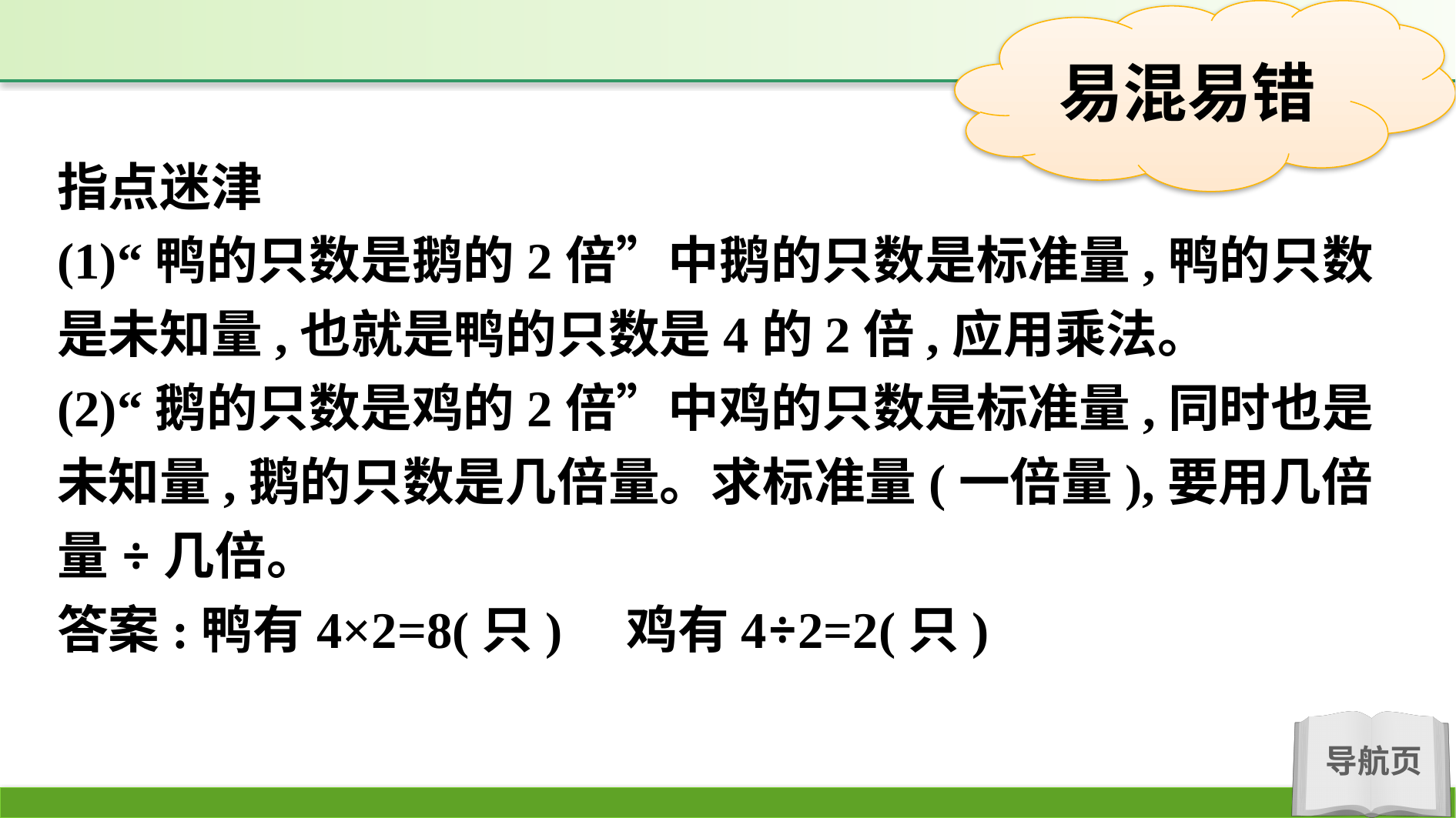

指点迷津
(1)“鸭的只数是鹅的2倍”中鹅的只数是标准量,鸭的只数是未知量,也就是鸭的只数是4的2倍,应用乘法。
(2)“鹅的只数是鸡的2倍”中鸡的只数是标准量,同时也是未知量,鹅的只数是几倍量。求标准量(一倍量),要用几倍量÷几倍。
答案:鸭有4×2=8(只)　鸡有4÷2=2(只)